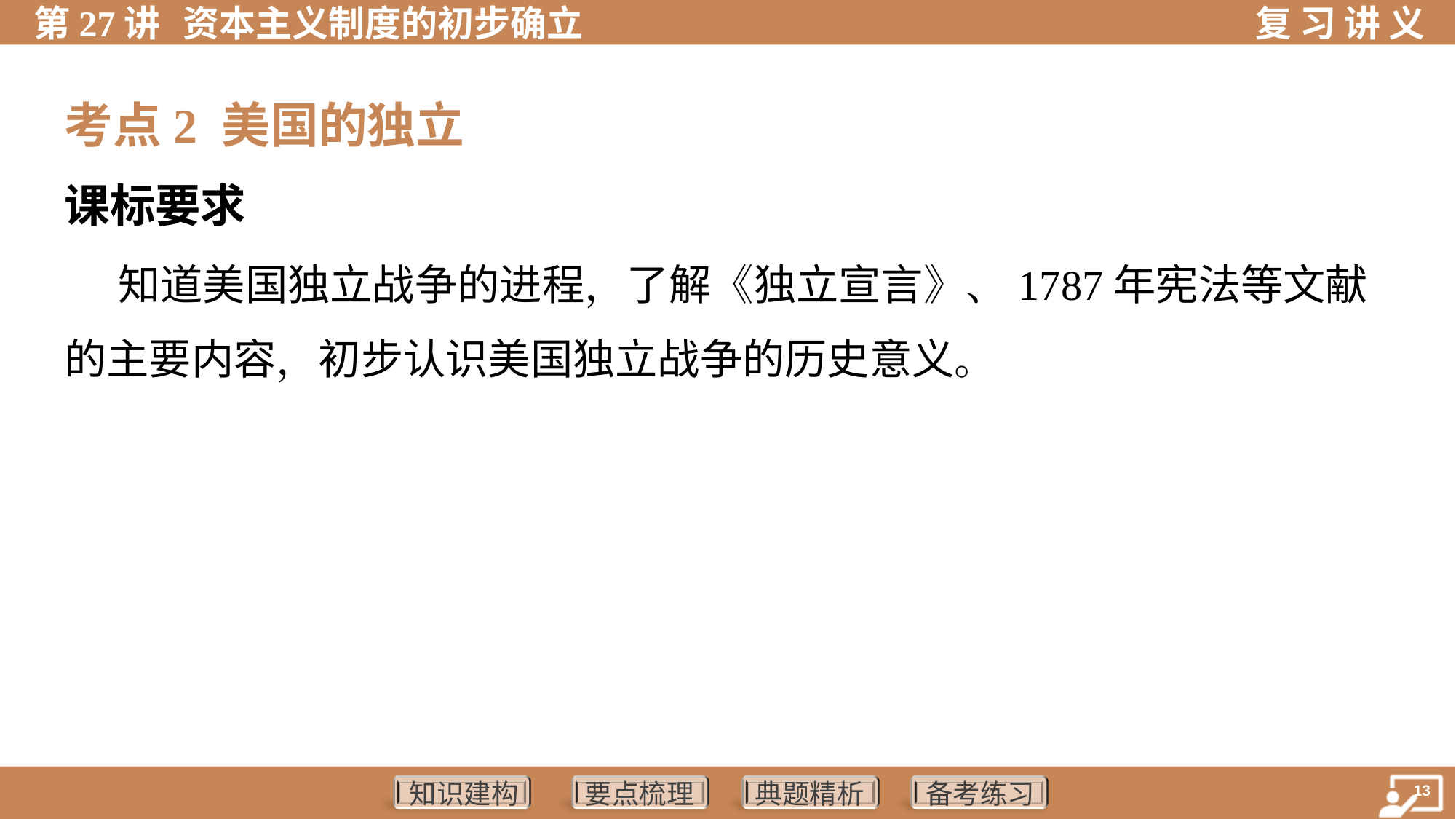

考点2 美国的独立
课标要求
    知道美国独立战争的进程，了解《独立宣言》、1787年宪法等文献
的主要内容，初步认识美国独立战争的历史意义。